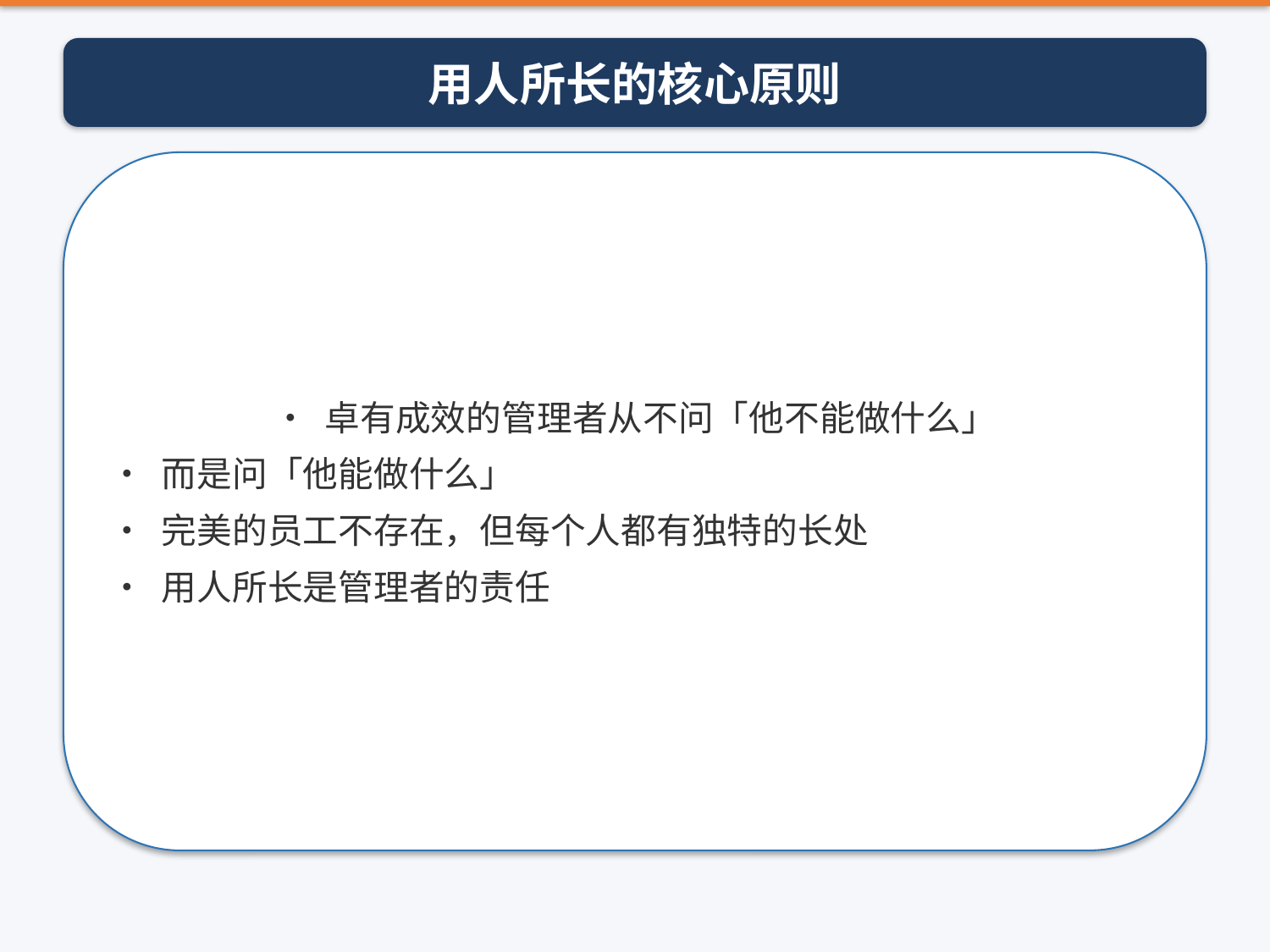

用人所长的核心原则
• 卓有成效的管理者从不问「他不能做什么」
• 而是问「他能做什么」
• 完美的员工不存在，但每个人都有独特的长处
• 用人所长是管理者的责任